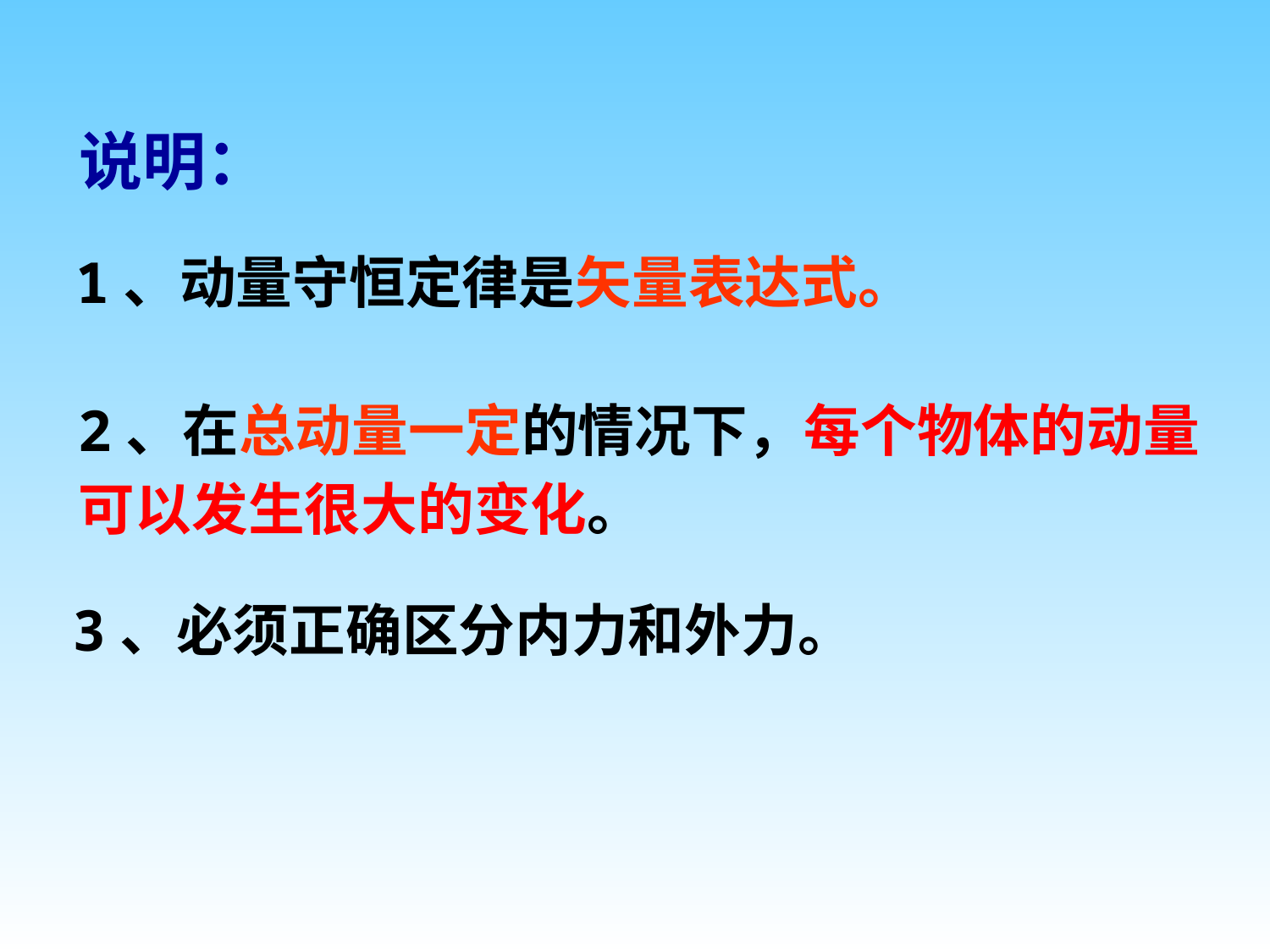

# 说明：
1、动量守恒定律是矢量表达式。
2、在总动量一定的情况下，每个物体的动量
可以发生很大的变化。
3、必须正确区分内力和外力。